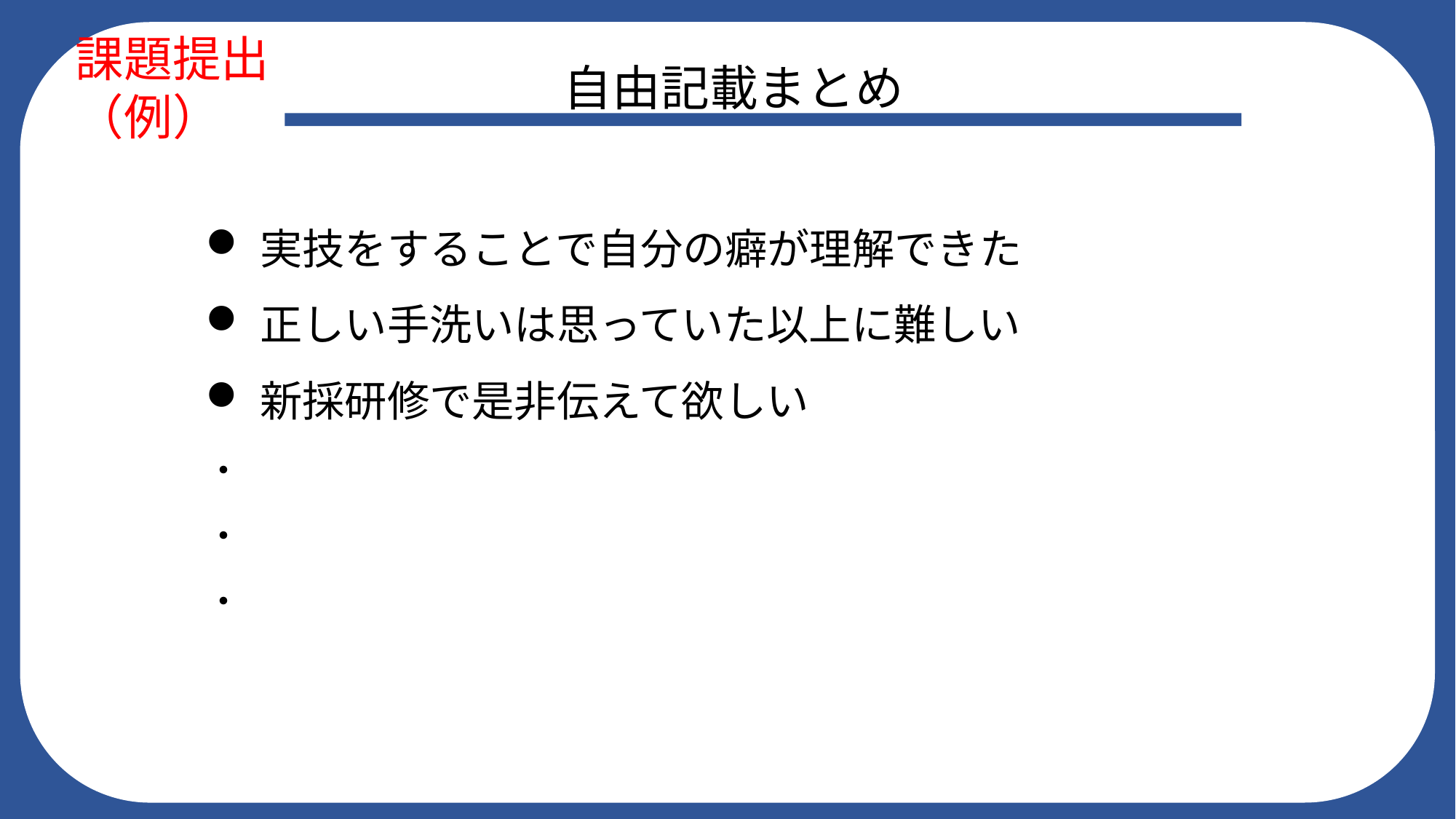

課題提出　（例）
自由記載まとめ

実技をすることで自分の癖が理解できた
正しい手洗いは思っていた以上に難しい
新採研修で是非伝えて欲しい
・
・
・

### Chart

| Category |
|---|